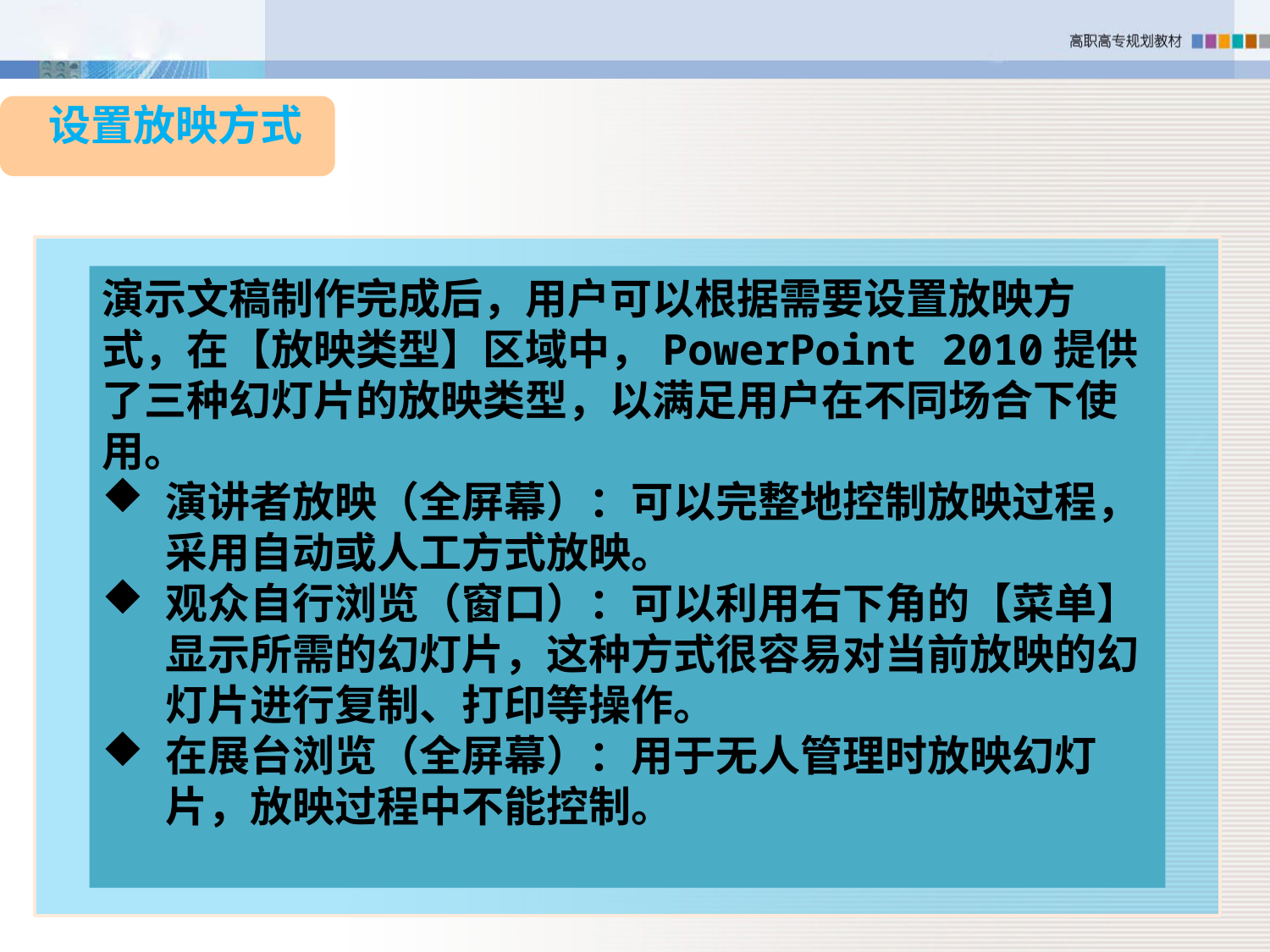

设置放映方式

演示文稿制作完成后，用户可以根据需要设置放映方式，在【放映类型】区域中，PowerPoint 2010提供了三种幻灯片的放映类型，以满足用户在不同场合下使用。
演讲者放映（全屏幕）：可以完整地控制放映过程，采用自动或人工方式放映。
观众自行浏览（窗口）：可以利用右下角的【菜单】显示所需的幻灯片，这种方式很容易对当前放映的幻灯片进行复制、打印等操作。
在展台浏览（全屏幕）：用于无人管理时放映幻灯片，放映过程中不能控制。